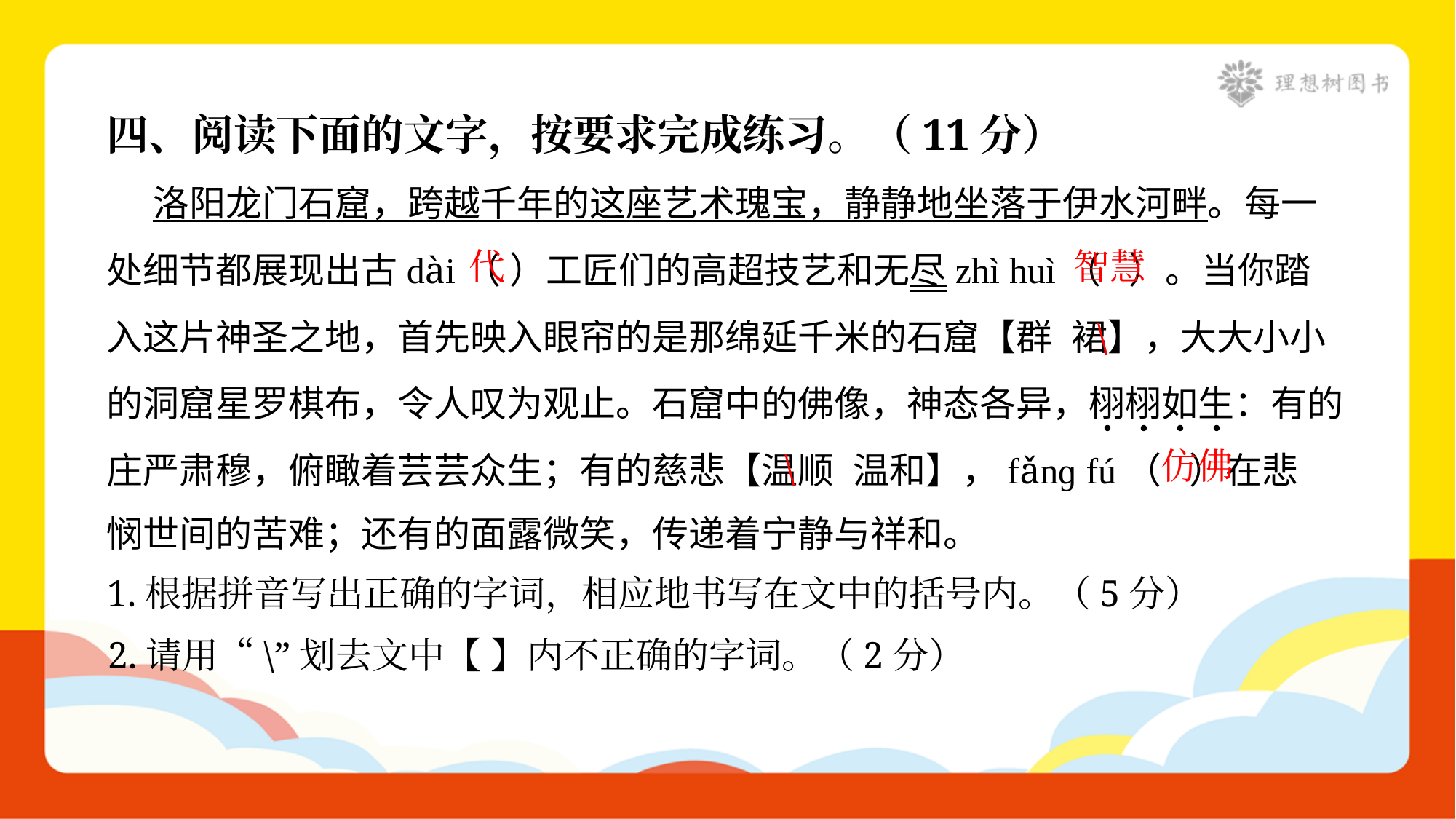

四、阅读下面的文字，按要求完成练习。（11分）
    洛阳龙门石窟，跨越千年的这座艺术瑰宝，静静地坐落于伊水河畔。每一
处细节都展现出古dài（ ）工匠们的高超技艺和无尽zhì huì（   ）。当你踏
入这片神圣之地，首先映入眼帘的是那绵延千米的石窟【群  裙】，大大小小
的洞窟星罗棋布，令人叹为观止。石窟中的佛像，神态各异，栩栩如生：有的
庄严肃穆，俯瞰着芸芸众生；有的慈悲【温顺  温和】，fǎnɡ fú（   ）在悲
悯世间的苦难；还有的面露微笑，传递着宁静与祥和。
智慧
代
\
仿佛
\

1.根据拼音写出正确的字词，相应地书写在文中的括号内。（5分）
2.请用“\”划去文中【 】内不正确的字词。（2分）